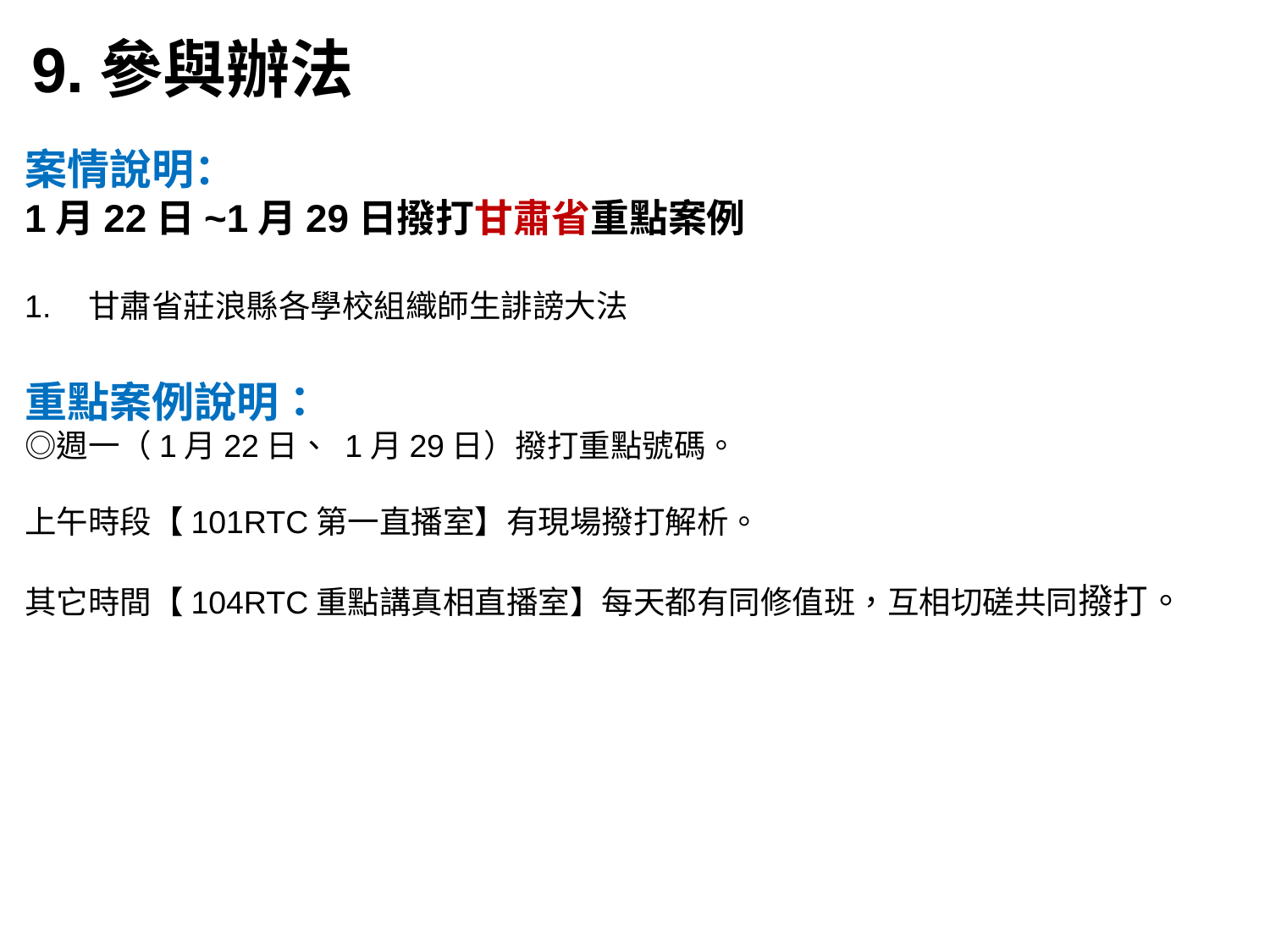

9.參與辦法
案情說明：
1月22日~1月29日撥打甘肅省重點案例

甘肅省莊浪縣各學校組織師生誹謗大法

重點案例說明：
◎週一（1月22日、 1月29日）撥打重點號碼。
上午時段【101RTC第一直播室】有現場撥打解析。

其它時間【104RTC重點講真相直播室】每天都有同修值班，互相切磋共同撥打。